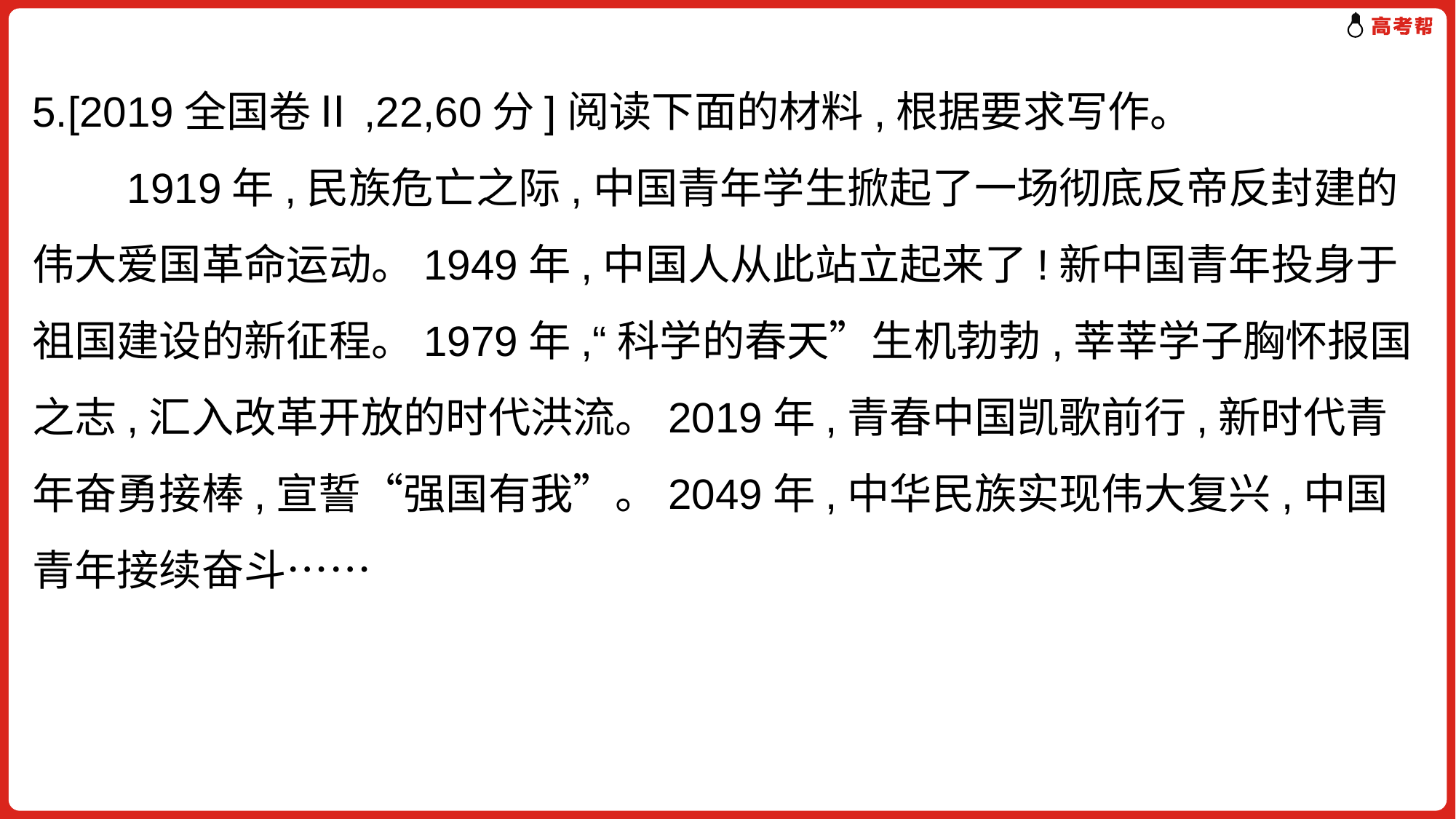

5.[2019全国卷Ⅱ,22,60分]阅读下面的材料,根据要求写作。
　　1919年,民族危亡之际,中国青年学生掀起了一场彻底反帝反封建的伟大爱国革命运动。1949年,中国人从此站立起来了!新中国青年投身于祖国建设的新征程。1979年,“科学的春天”生机勃勃,莘莘学子胸怀报国之志,汇入改革开放的时代洪流。2019年,青春中国凯歌前行,新时代青年奋勇接棒,宣誓“强国有我”。2049年,中华民族实现伟大复兴,中国青年接续奋斗……